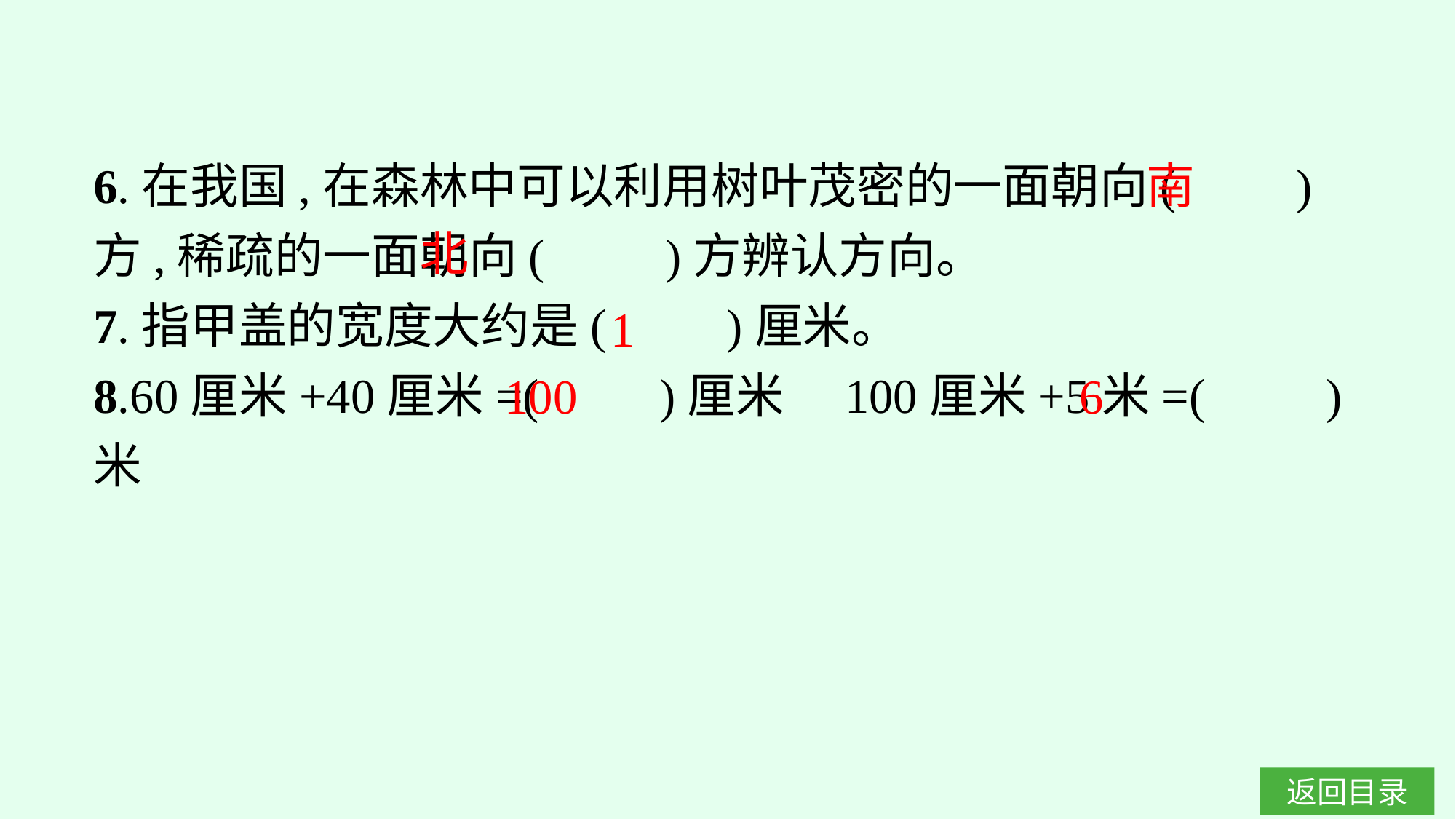

6.在我国,在森林中可以利用树叶茂密的一面朝向(　　)方,稀疏的一面朝向(　　)方辨认方向。
7.指甲盖的宽度大约是(　　)厘米。
8.60厘米+40厘米=(　　)厘米　100厘米+5米=(　　)米
南
北
1
100
6